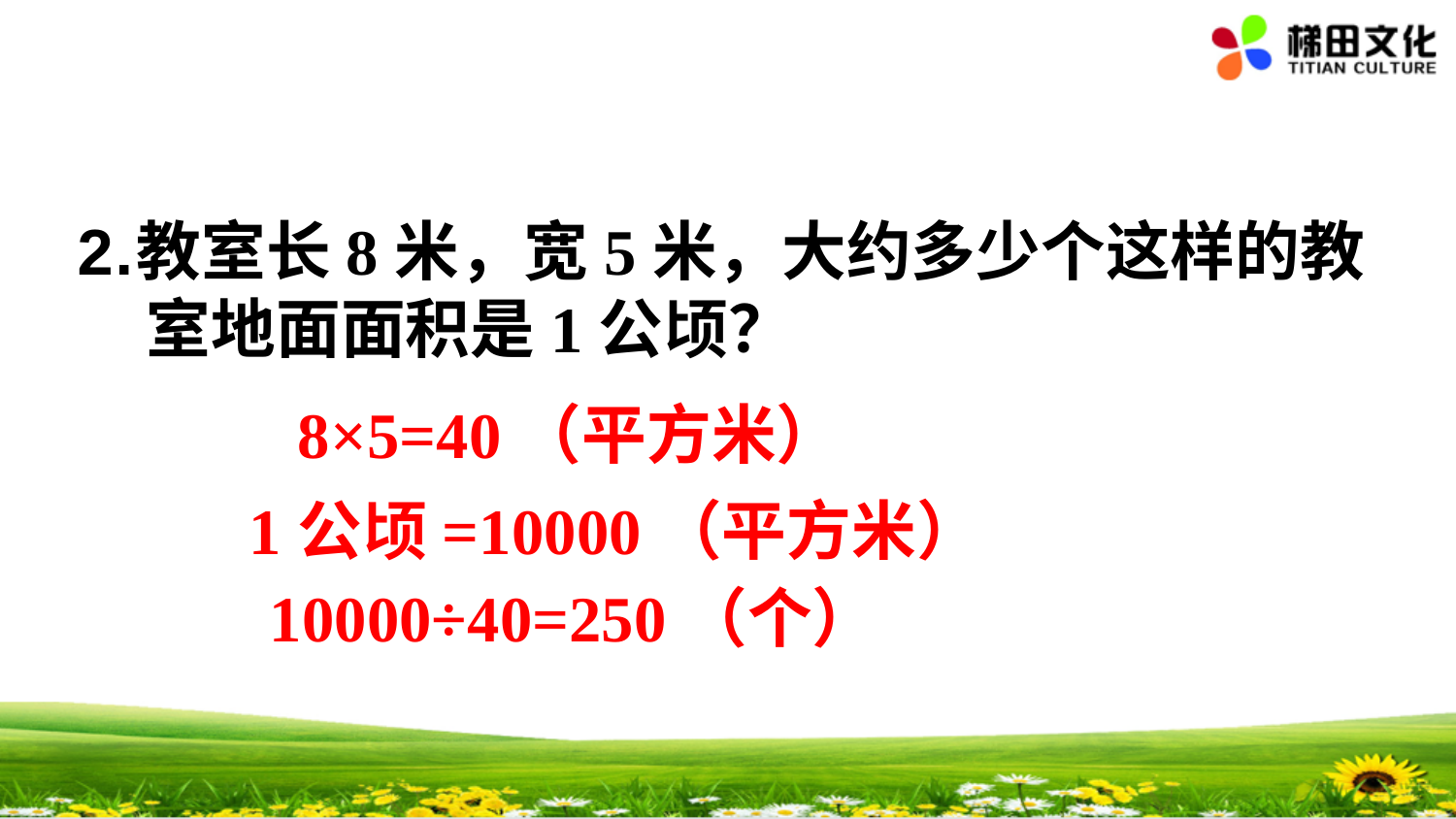

教室长8米，宽5米，大约多少个这样的教  室地面面积是1公顷？
8×5=40（平方米）
1公顷=10000（平方米）

10000÷40=250（个）